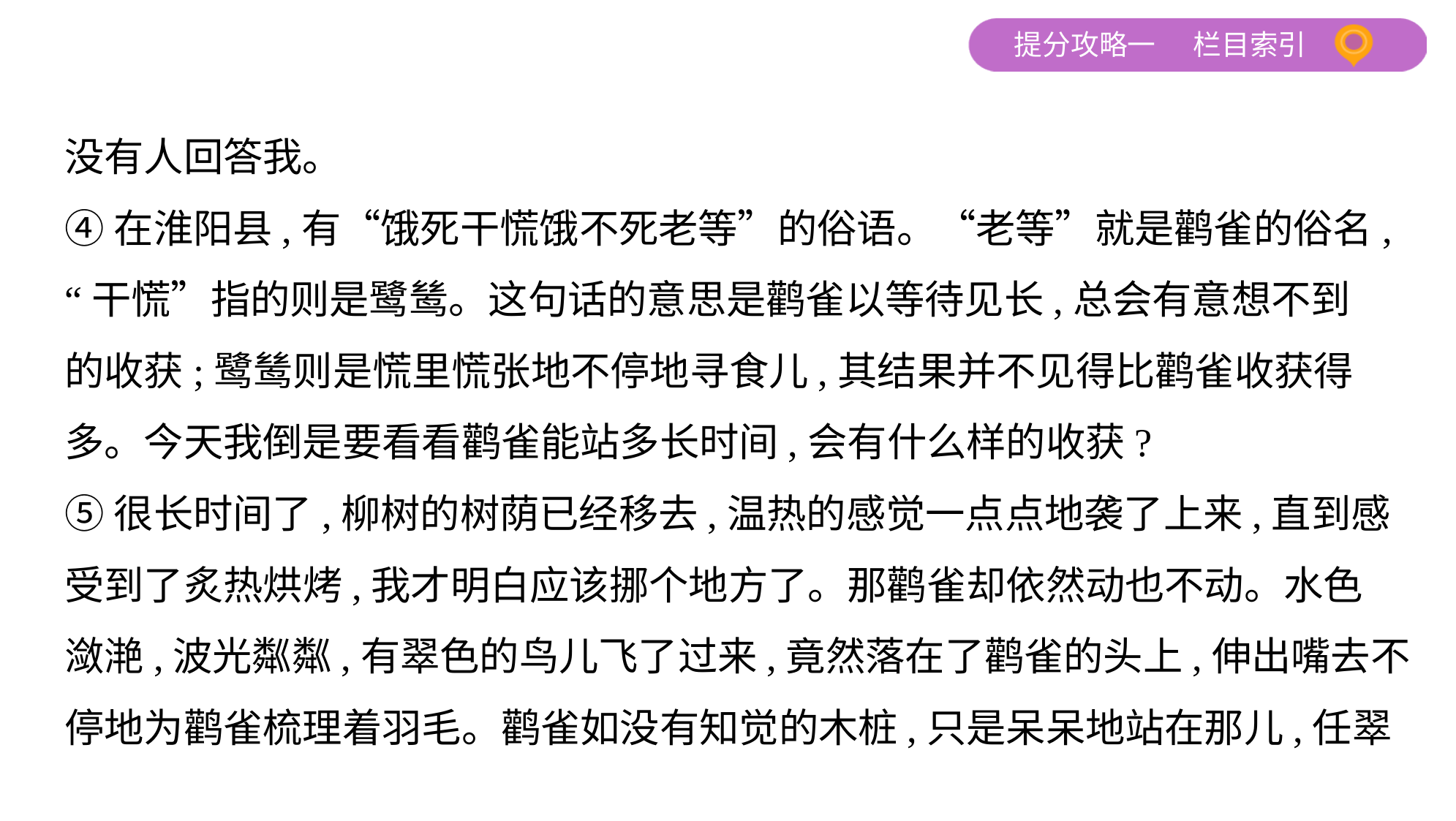

没有人回答我。
④在淮阳县,有“饿死干慌饿不死老等”的俗语。“老等”就是鹳雀的俗名,
“干慌”指的则是鹭鸶。这句话的意思是鹳雀以等待见长,总会有意想不到
的收获;鹭鸶则是慌里慌张地不停地寻食儿,其结果并不见得比鹳雀收获得
多。今天我倒是要看看鹳雀能站多长时间,会有什么样的收获?
⑤很长时间了,柳树的树荫已经移去,温热的感觉一点点地袭了上来,直到感
受到了炙热烘烤,我才明白应该挪个地方了。那鹳雀却依然动也不动。水色
潋滟,波光粼粼,有翠色的鸟儿飞了过来,竟然落在了鹳雀的头上,伸出嘴去不
停地为鹳雀梳理着羽毛。鹳雀如没有知觉的木桩,只是呆呆地站在那儿,任翠